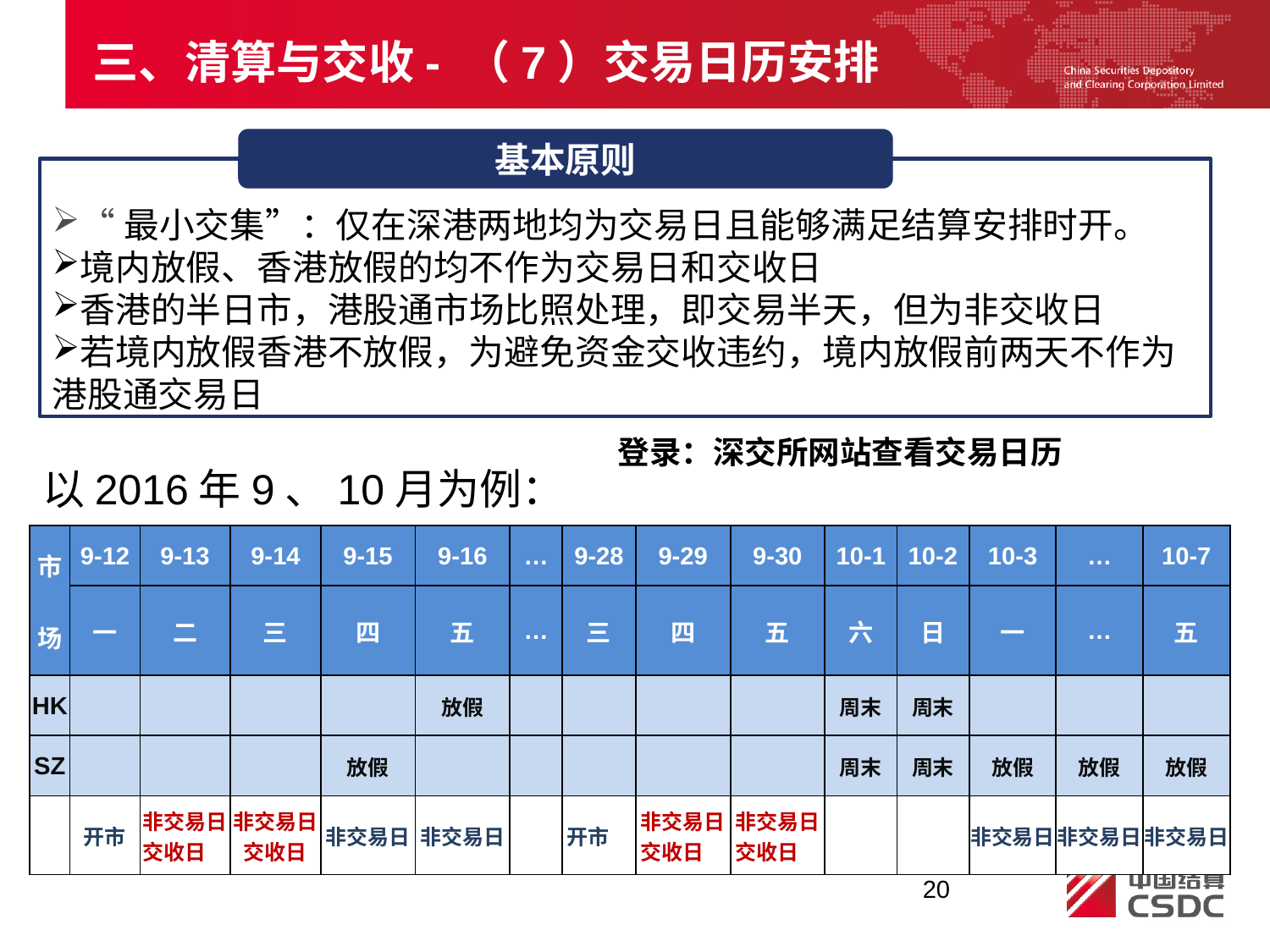

三、清算与交收- （7）交易日历安排
基本原则

“最小交集”：仅在深港两地均为交易日且能够满足结算安排时开。
境内放假、香港放假的均不作为交易日和交收日
香港的半日市，港股通市场比照处理，即交易半天，但为非交收日
若境内放假香港不放假，为避免资金交收违约，境内放假前两天不作为港股通交易日

登录：深交所网站查看交易日历
以2016年9、10月为例：

| 市　 场 | 9-12 | 9-13 | 9-14 | 9-15 | 9-16 | … | 9-28 | 9-29 | 9-30 | 10-1 | 10-2 | 10-3 | … | 10-7 |
| --- | --- | --- | --- | --- | --- | --- | --- | --- | --- | --- | --- | --- | --- | --- |
|  | 一 | 二 | 三 | 四 | 五 | … | 三 | 四 | 五 | 六 | 日 | 一 | … | 五 |
| HK |  |  |  |  | 放假 |  |  |  |  | 周末 | 周末 |  |  |  |
| SZ |  |  |  | 放假 |  |  |  |  |  | 周末 | 周末 | 放假 | 放假 | 放假 |
|  | 开市 | 非交易日 交收日 | 非交易日 交收日 | 非交易日 | 非交易日 |  | 开市 | 非交易日 交收日 | 非交易日 交收日 |  |  | 非交易日 | 非交易日 | 非交易日 |
20